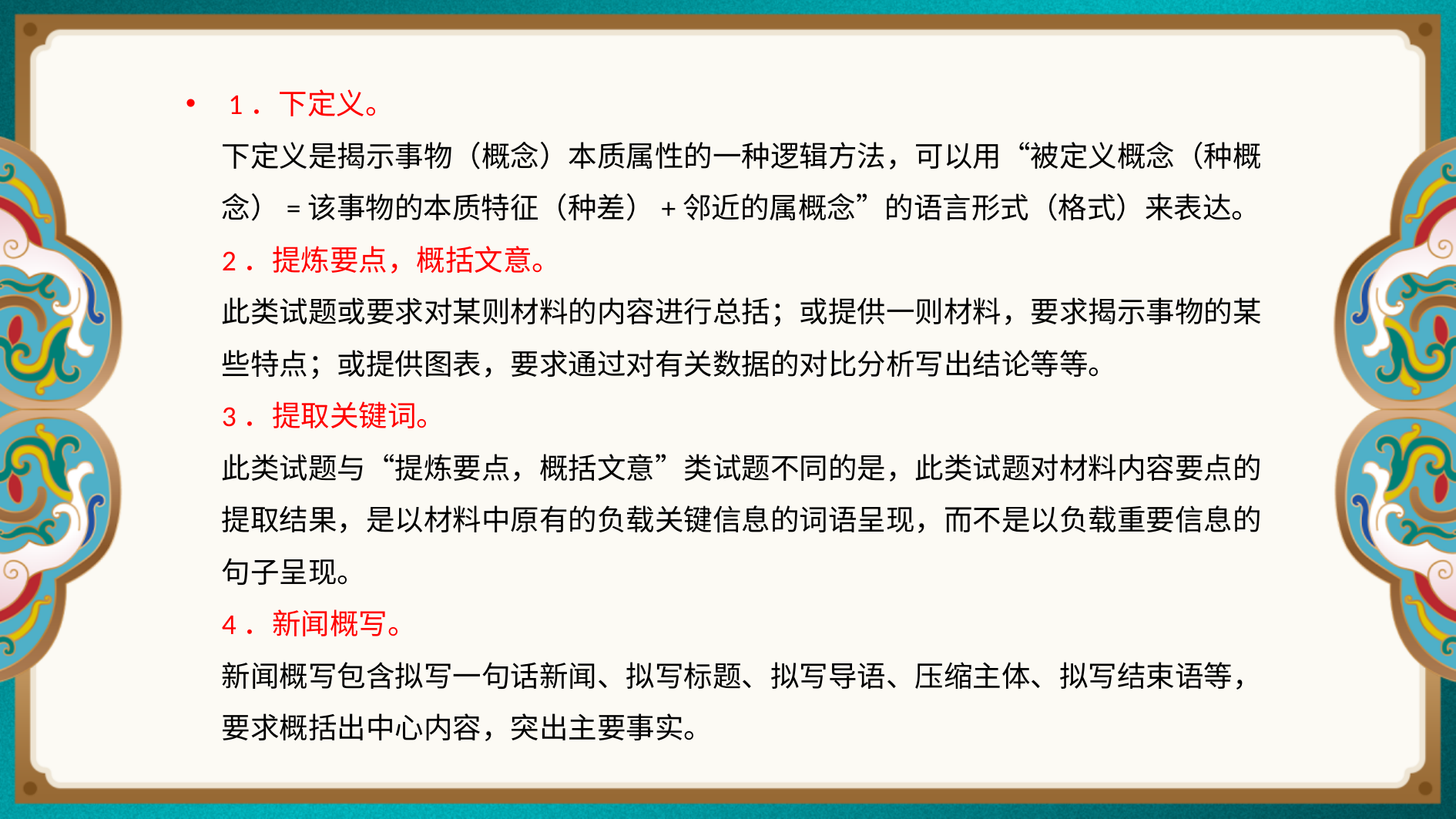

1．下定义。
下定义是揭示事物（概念）本质属性的一种逻辑方法，可以用“被定义概念（种概念）=该事物的本质特征（种差）+邻近的属概念”的语言形式（格式）来表达。
2．提炼要点，概括文意。
此类试题或要求对某则材料的内容进行总括；或提供一则材料，要求揭示事物的某些特点；或提供图表，要求通过对有关数据的对比分析写出结论等等。
3．提取关键词。
此类试题与“提炼要点，概括文意”类试题不同的是，此类试题对材料内容要点的提取结果，是以材料中原有的负载关键信息的词语呈现，而不是以负载重要信息的句子呈现。
4．新闻概写。
新闻概写包含拟写一句话新闻、拟写标题、拟写导语、压缩主体、拟写结束语等，要求概括出中心内容，突出主要事实。